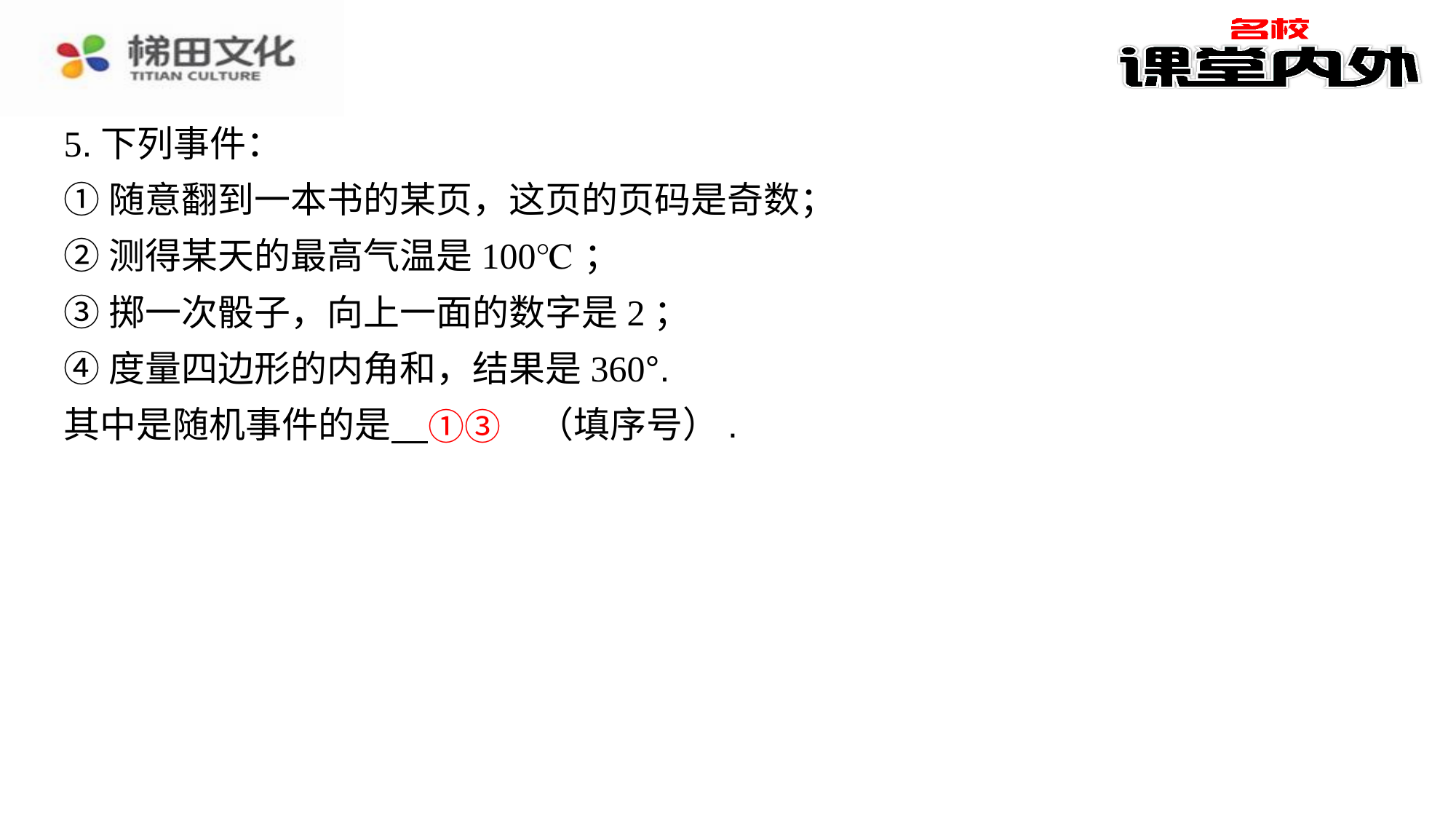

5.下列事件：
①随意翻到一本书的某页，这页的页码是奇数；
②测得某天的最高气温是100℃；
③掷一次骰子，向上一面的数字是2；
④度量四边形的内角和，结果是360°.
其中是随机事件的是 　①③　⁠（填序号）.
①③